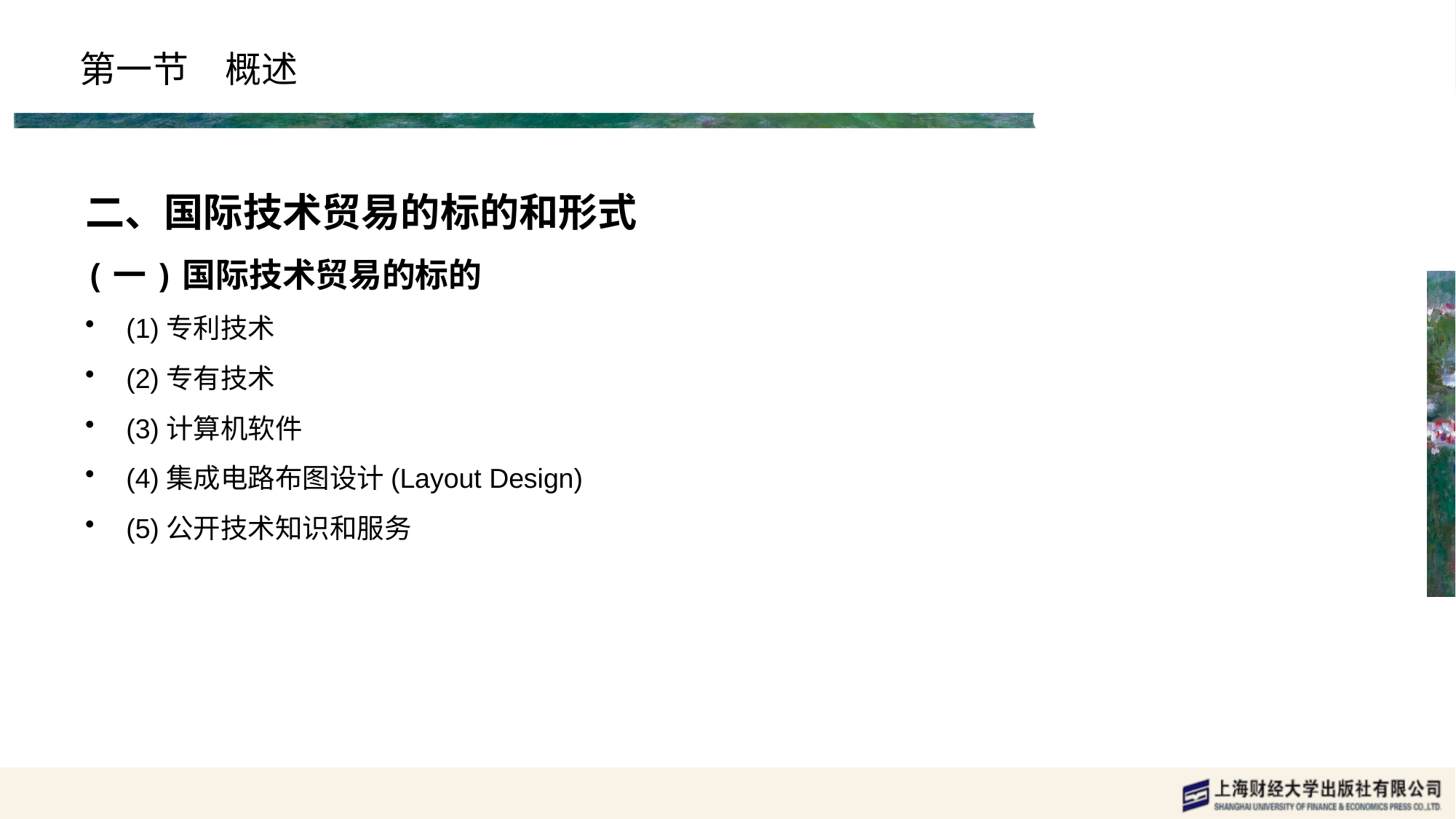

# 第一节　概述
二、国际技术贸易的标的和形式
(一)国际技术贸易的标的
(1)专利技术
(2)专有技术
(3)计算机软件
(4)集成电路布图设计(Layout Design)
(5)公开技术知识和服务